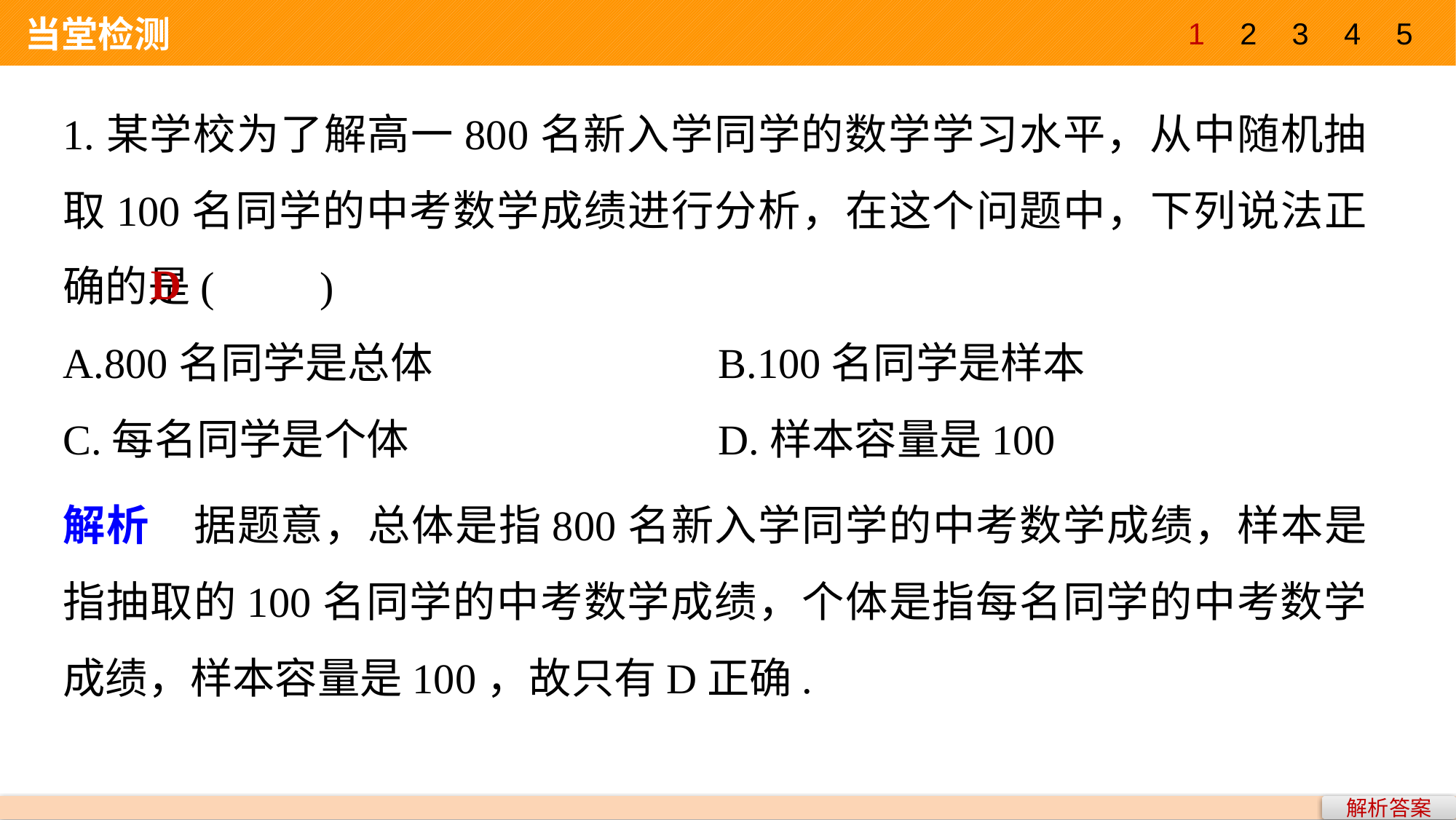

1
2
3
4
5
  当堂检测
1.某学校为了解高一800名新入学同学的数学学习水平，从中随机抽取100名同学的中考数学成绩进行分析，在这个问题中，下列说法正确的是(　　)
A.800名同学是总体			B.100名同学是样本
C.每名同学是个体			D.样本容量是100
D
解析　据题意，总体是指800名新入学同学的中考数学成绩，样本是指抽取的100名同学的中考数学成绩，个体是指每名同学的中考数学成绩，样本容量是100，故只有D正确.
解析答案